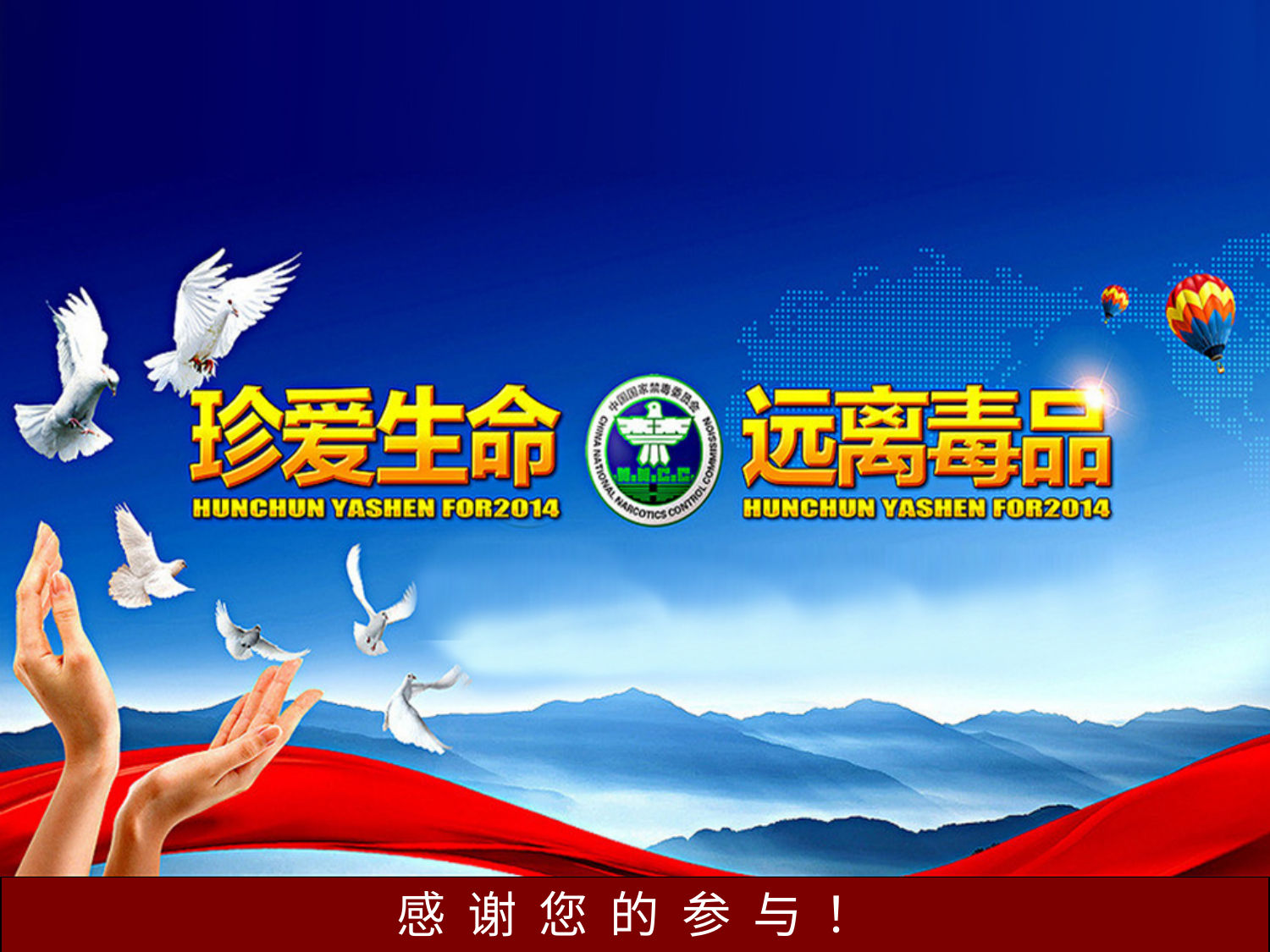

感  谢  您  的  参  与  ！